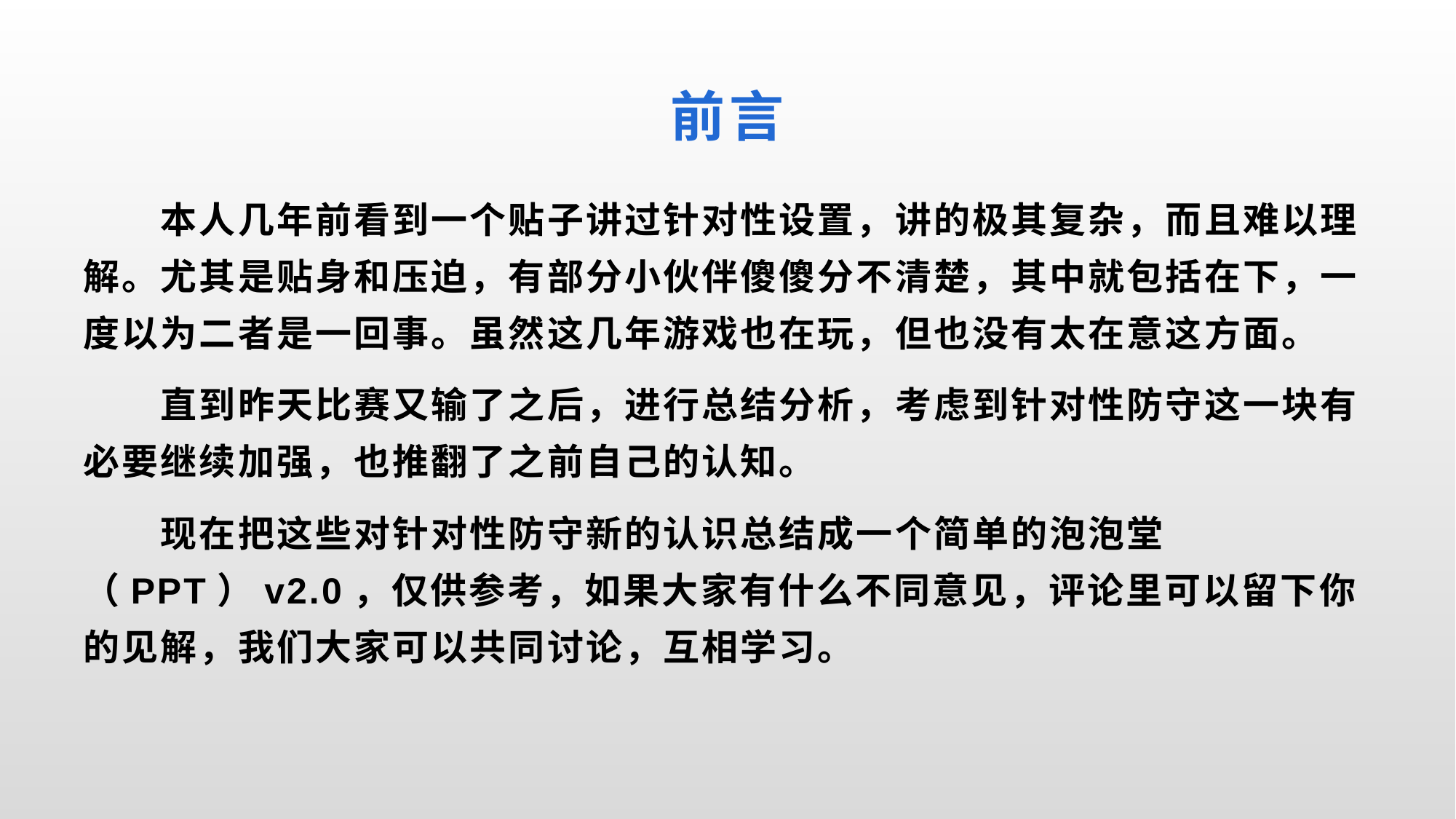

# 前言
本人几年前看到一个贴子讲过针对性设置，讲的极其复杂，而且难以理解。尤其是贴身和压迫，有部分小伙伴傻傻分不清楚，其中就包括在下，一度以为二者是一回事。虽然这几年游戏也在玩，但也没有太在意这方面。
直到昨天比赛又输了之后，进行总结分析，考虑到针对性防守这一块有必要继续加强，也推翻了之前自己的认知。
现在把这些对针对性防守新的认识总结成一个简单的泡泡堂（PPT）v2.0，仅供参考，如果大家有什么不同意见，评论里可以留下你的见解，我们大家可以共同讨论，互相学习。